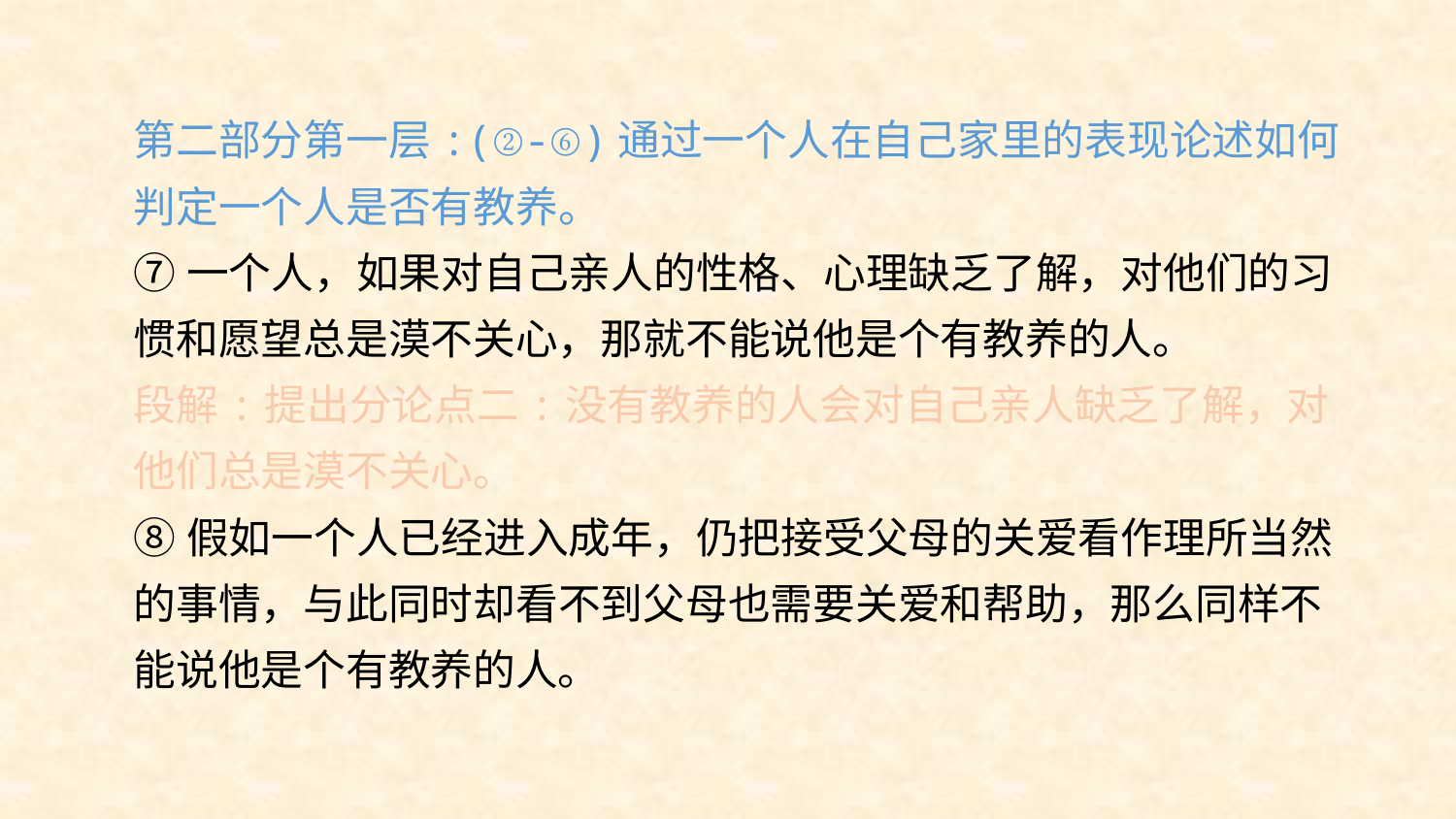

第二部分第一层:(②-⑥)通过一个人在自己家里的表现论述如何判定一个人是否有教养。
⑦一个人，如果对自己亲人的性格、心理缺乏了解，对他们的习惯和愿望总是漠不关心，那就不能说他是个有教养的人。
段解:提出分论点二:没有教养的人会对自己亲人缺乏了解，对他们总是漠不关心。
⑧假如一个人已经进入成年，仍把接受父母的关爱看作理所当然的事情，与此同时却看不到父母也需要关爱和帮助，那么同样不能说他是个有教养的人。